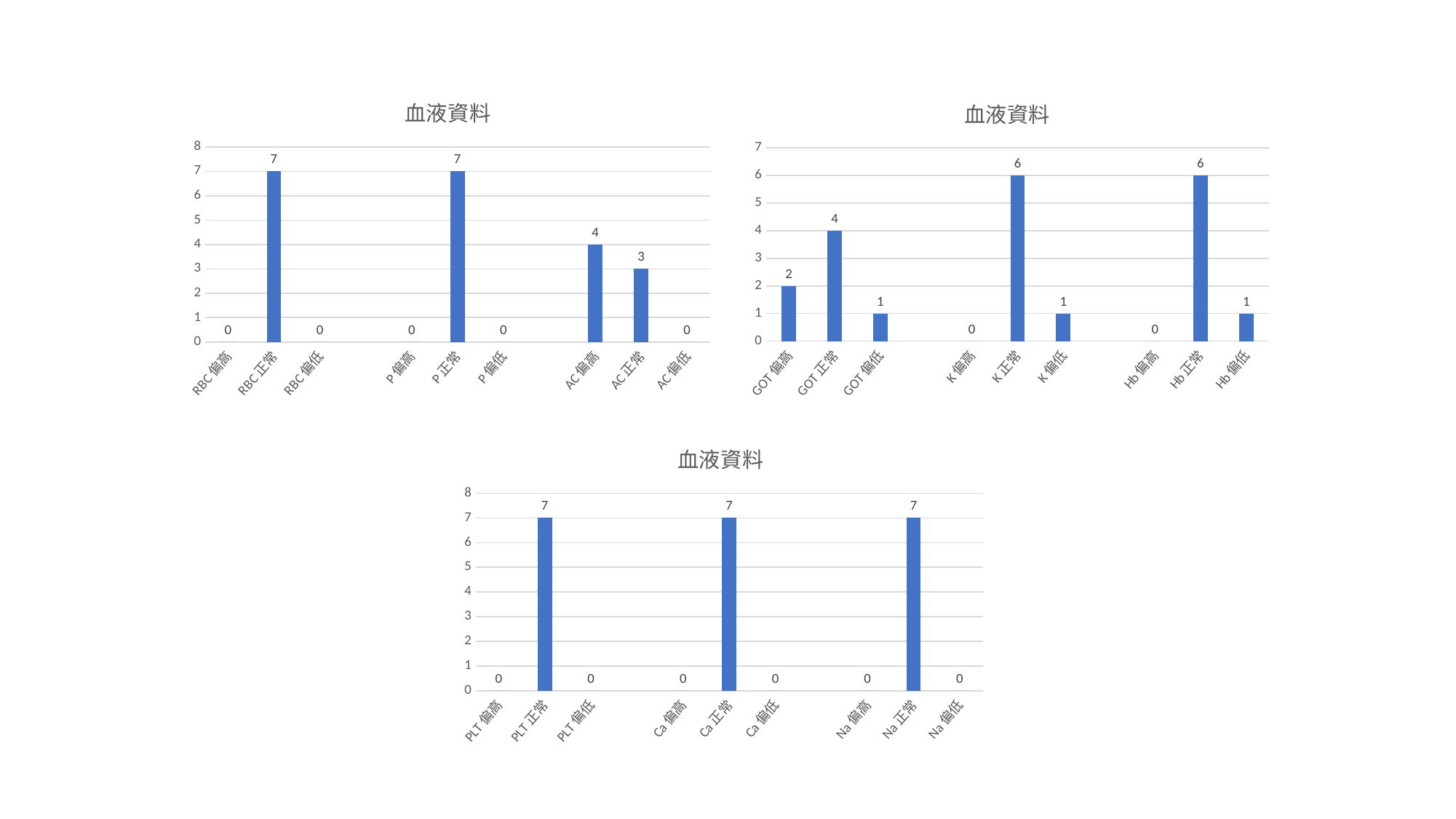

### Chart: 血液資料

| Category |  |
|---|---|
| RBC偏高 | 0.0 |
| RBC正常 | 7.0 |
| RBC偏低 | 0.0 |
|  | None |
| P偏高 | 0.0 |
| P正常 | 7.0 |
| P偏低 | 0.0 |
|  | None |
| AC偏高 | 4.0 |
| AC正常 | 3.0 |
| AC偏低 | 0.0 |

### Chart: 血液資料

| Category |  |
|---|---|
| GOT偏高 | 2.0 |
| GOT正常 | 4.0 |
| GOT偏低 | 1.0 |
|  | None |
| K偏高 | 0.0 |
| K正常 | 6.0 |
| K偏低 | 1.0 |
|  | None |
| Hb偏高 | 0.0 |
| Hb正常 | 6.0 |
| Hb偏低 | 1.0 |

### Chart: 血液資料

| Category |  |
|---|---|
| PLT偏高 | 0.0 |
| PLT正常 | 7.0 |
| PLT偏低 | 0.0 |
|  | None |
| Ca偏高 | 0.0 |
| Ca正常 | 7.0 |
| Ca偏低 | 0.0 |
|  | None |
| Na偏高 | 0.0 |
| Na正常 | 7.0 |
| Na偏低 | 0.0 |